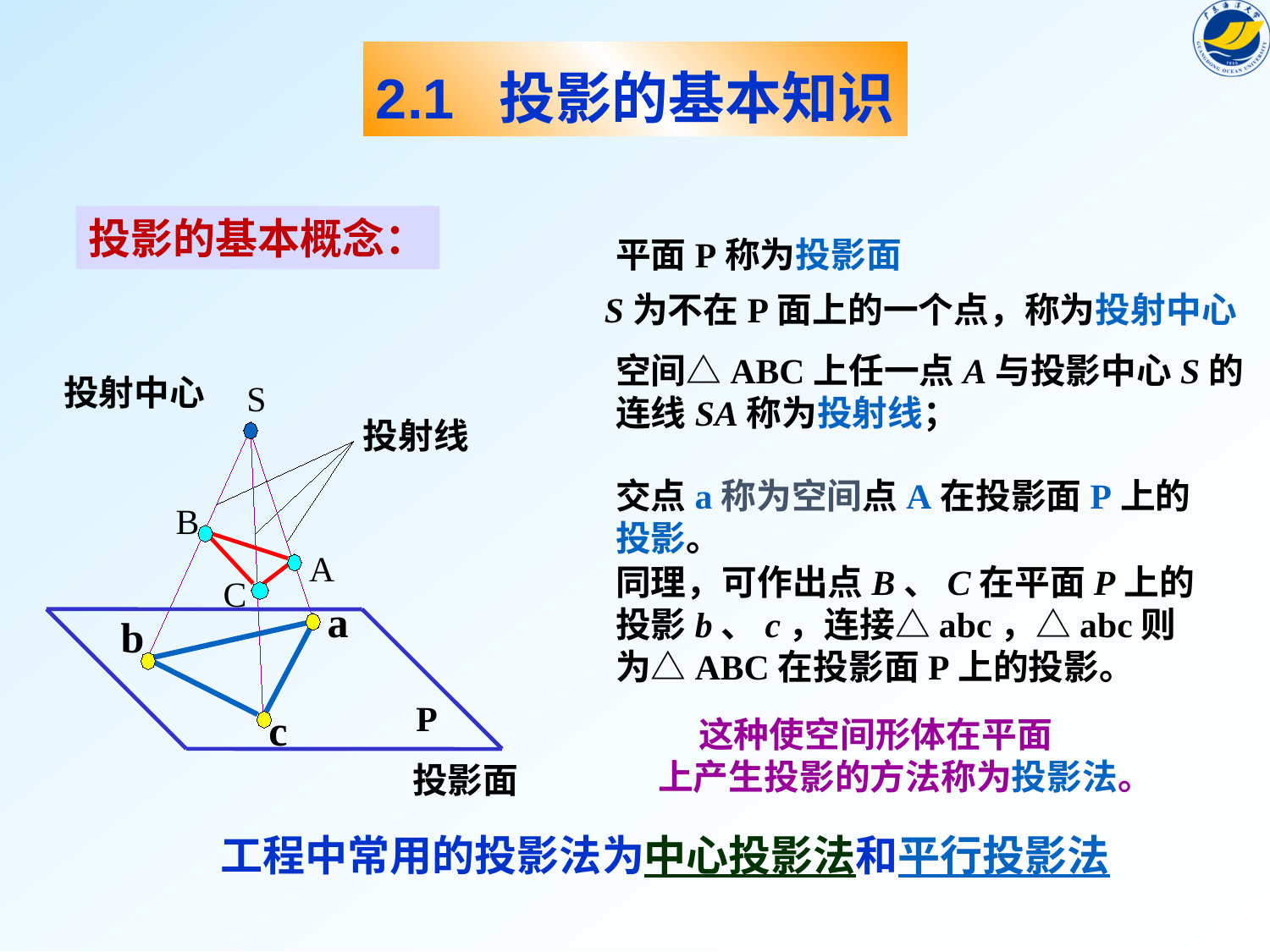

2.1  投影的基本知识
投影的基本概念：
平面P称为投影面
S为不在P面上的一个点，称为投射中心
空间△ABC上任一点A与投影中心S的连线SA称为投射线；
投射中心
S

  投射线

交点a称为空间点A在投影面P上的投影。
B

A

C

同理，可作出点B、C在平面P上的投影b、c，连接△abc，△abc则为△ABC在投影面P上的投影。
a

b

P
投影面

c

    这种使空间形体在平面
上产生投影的方法称为投影法。
工程中常用的投影法为中心投影法和平行投影法